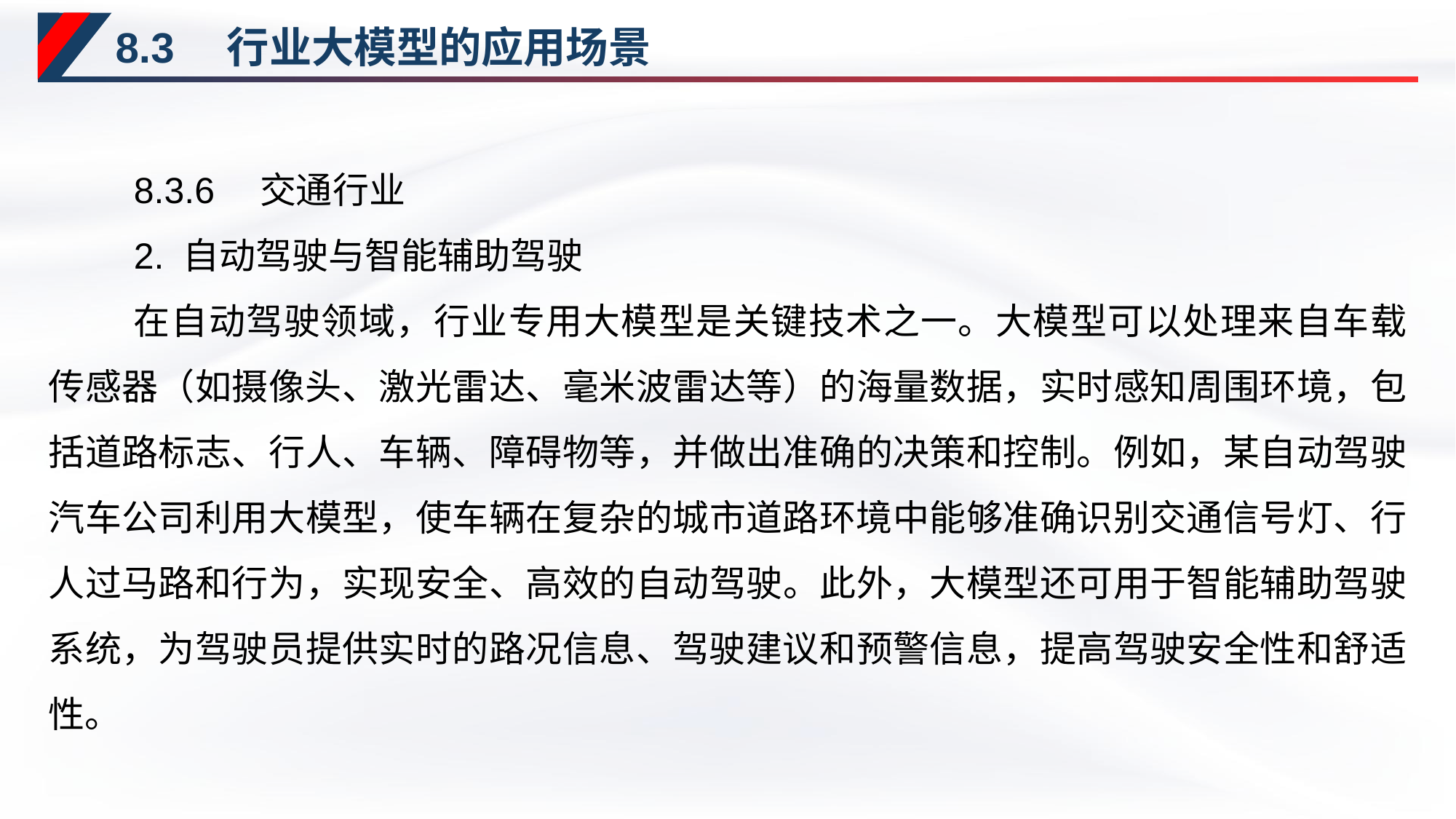

# 8.3　行业大模型的应用场景
8.3.6　交通行业
2. 自动驾驶与智能辅助驾驶
在自动驾驶领域，行业专用大模型是关键技术之一。大模型可以处理来自车载传感器（如摄像头、激光雷达、毫米波雷达等）的海量数据，实时感知周围环境，包括道路标志、行人、车辆、障碍物等，并做出准确的决策和控制。例如，某自动驾驶汽车公司利用大模型，使车辆在复杂的城市道路环境中能够准确识别交通信号灯、行人过马路和行为，实现安全、高效的自动驾驶。此外，大模型还可用于智能辅助驾驶系统，为驾驶员提供实时的路况信息、驾驶建议和预警信息，提高驾驶安全性和舒适性。